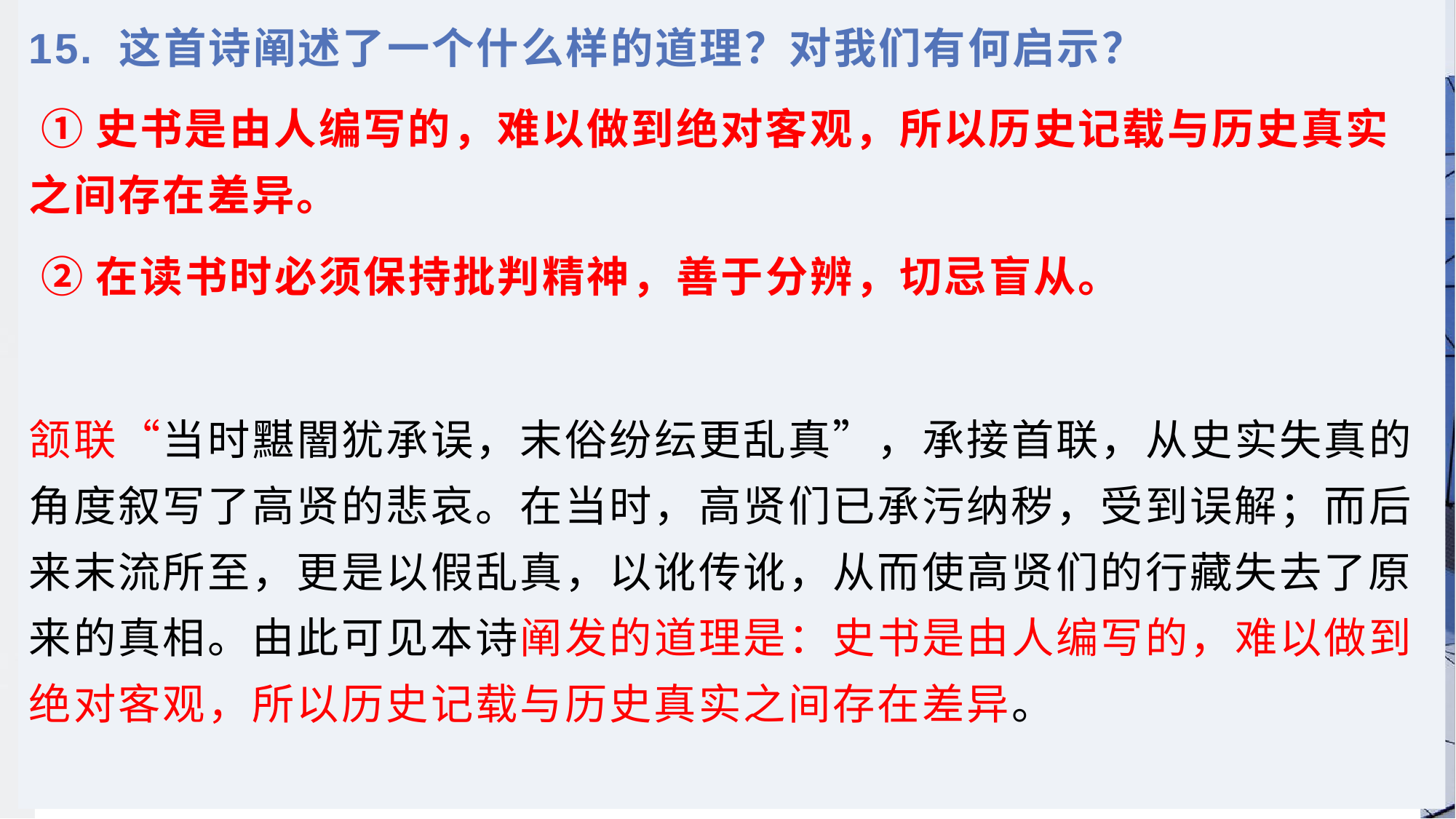

15. 这首诗阐述了一个什么样的道理？对我们有何启示？
 ①史书是由人编写的，难以做到绝对客观，所以历史记载与历史真实之间存在差异。
 ②在读书时必须保持批判精神，善于分辨，切忌盲从。

颔联“当时黮闇犹承误，末俗纷纭更乱真”，承接首联，从史实失真的角度叙写了高贤的悲哀。在当时，高贤们已承污纳秽，受到误解；而后来末流所至，更是以假乱真，以讹传讹，从而使高贤们的行藏失去了原来的真相。由此可见本诗阐发的道理是：史书是由人编写的，难以做到绝对客观，所以历史记载与历史真实之间存在差异。